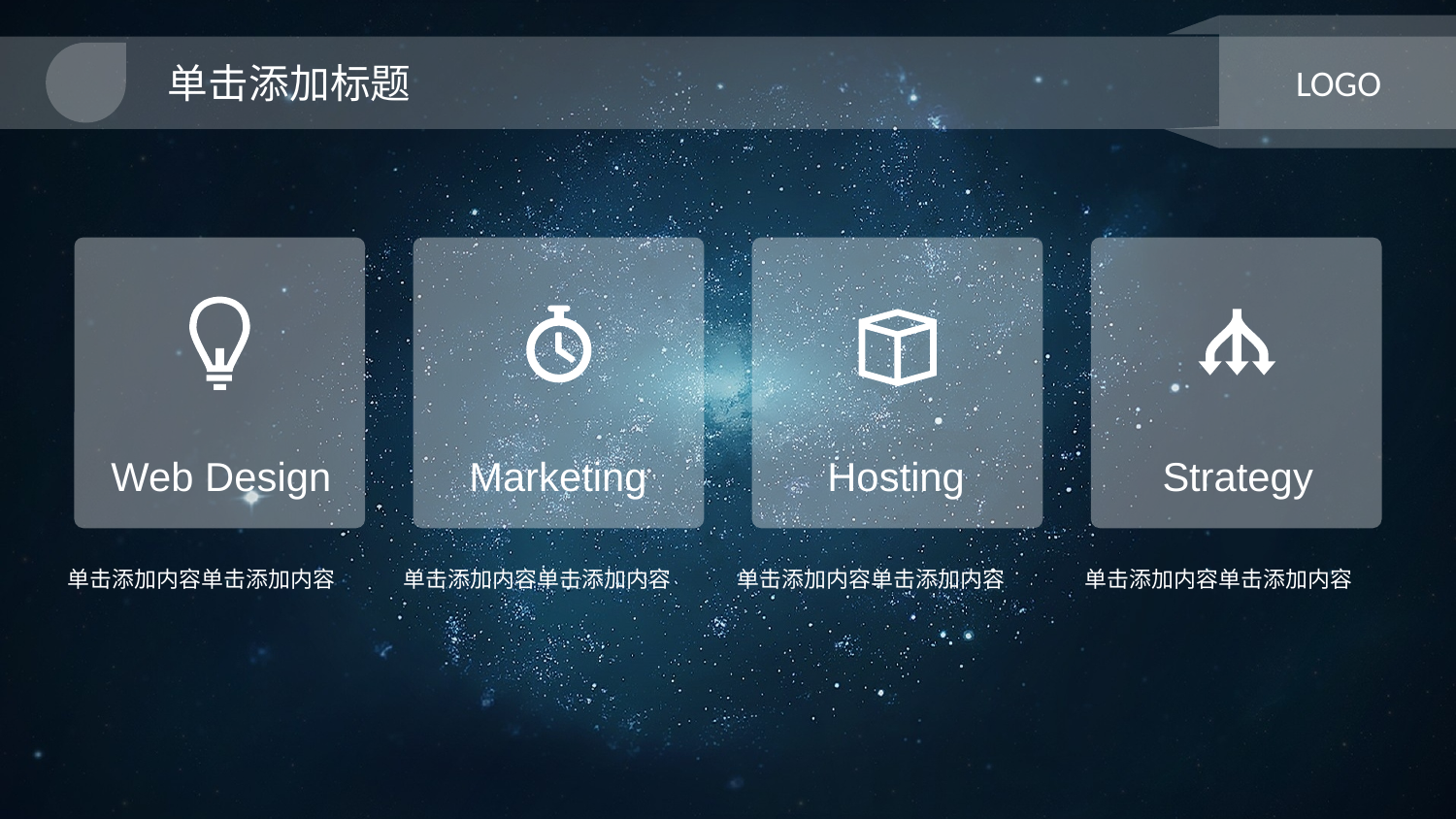

单击添加标题
LOGO

Web Design
Marketing
Hosting
Strategy
单击添加内容单击添加内容

单击添加内容单击添加内容

单击添加内容单击添加内容

单击添加内容单击添加内容